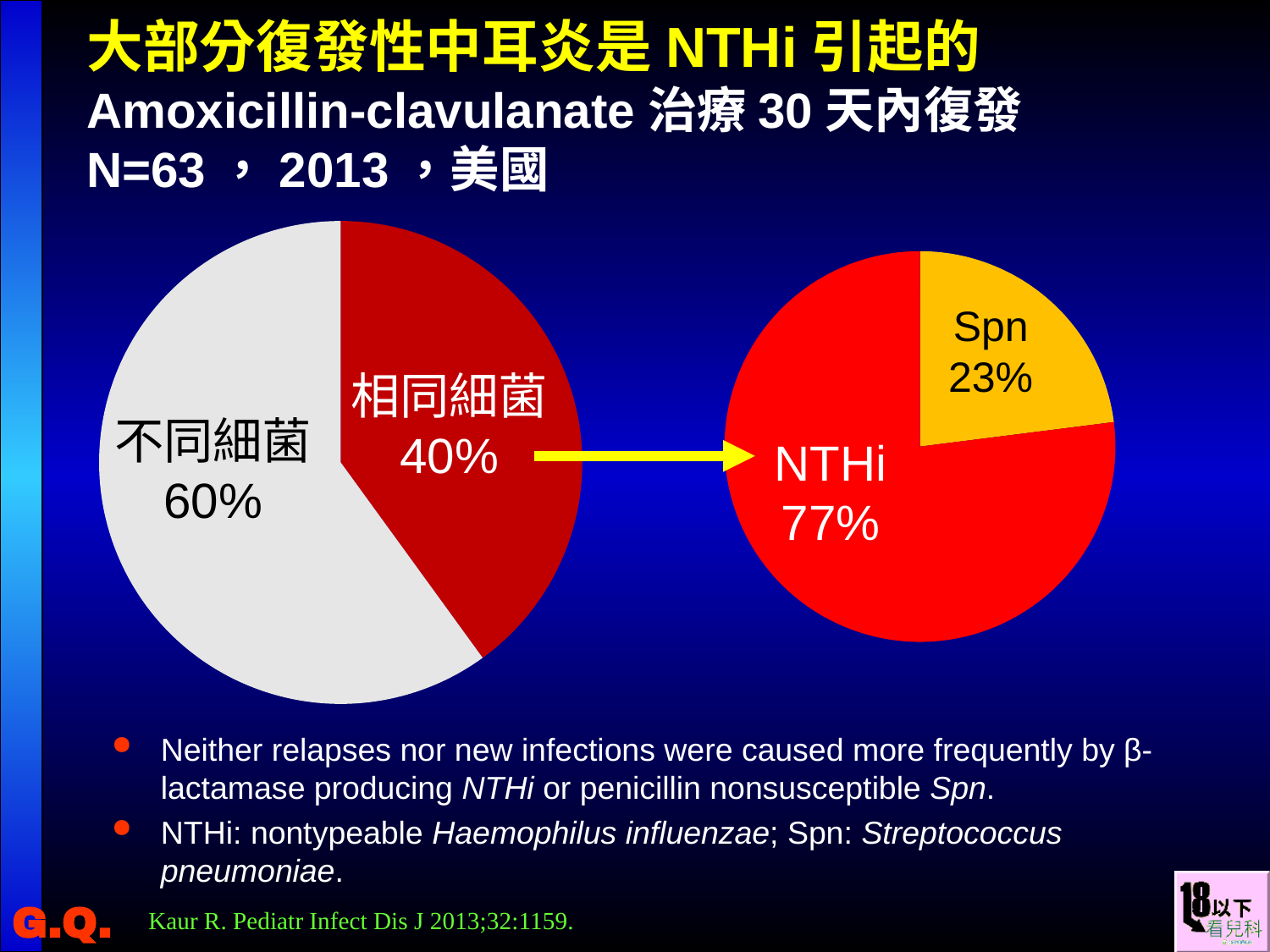

# 大部分復發性中耳炎是NTHi引起的 Amoxicillin-clavulanate治療30天內復發 N=63，2013，美國

### Chart

| Category | 東部 |
|---|---|
| 相同細菌 | 0.4 |
| 不同細菌 | 0.6 |

### Chart

| Category | 東部 |
|---|---|
| Spn | 0.23 |
| NTHi | 0.77 |
Spn
23%
相同細菌
40%
不同細菌
60%
NTHi
77%
Neither relapses nor new infections were caused more frequently by β-lactamase producing NTHi or penicillin nonsusceptible Spn.
NTHi: nontypeable Haemophilus influenzae; Spn: Streptococcus pneumoniae.
Kaur R. Pediatr Infect Dis J 2013;32:1159.